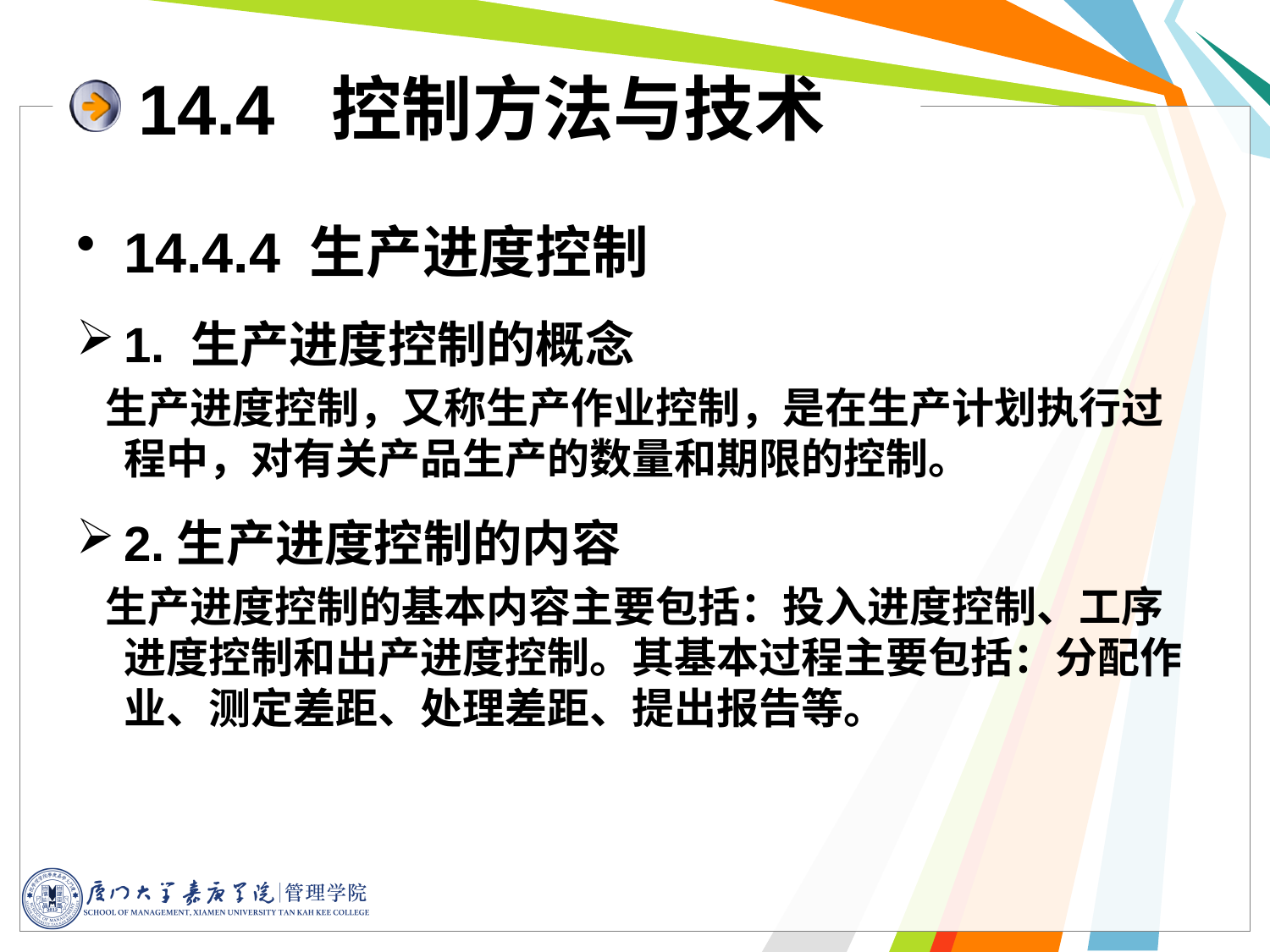

14.4  控制方法与技术
14.4.4 生产进度控制
1. 生产进度控制的概念
  生产进度控制，又称生产作业控制，是在生产计划执行过程中，对有关产品生产的数量和期限的控制。
2.生产进度控制的内容
  生产进度控制的基本内容主要包括：投入进度控制、工序进度控制和出产进度控制。其基本过程主要包括：分配作业、测定差距、处理差距、提出报告等。